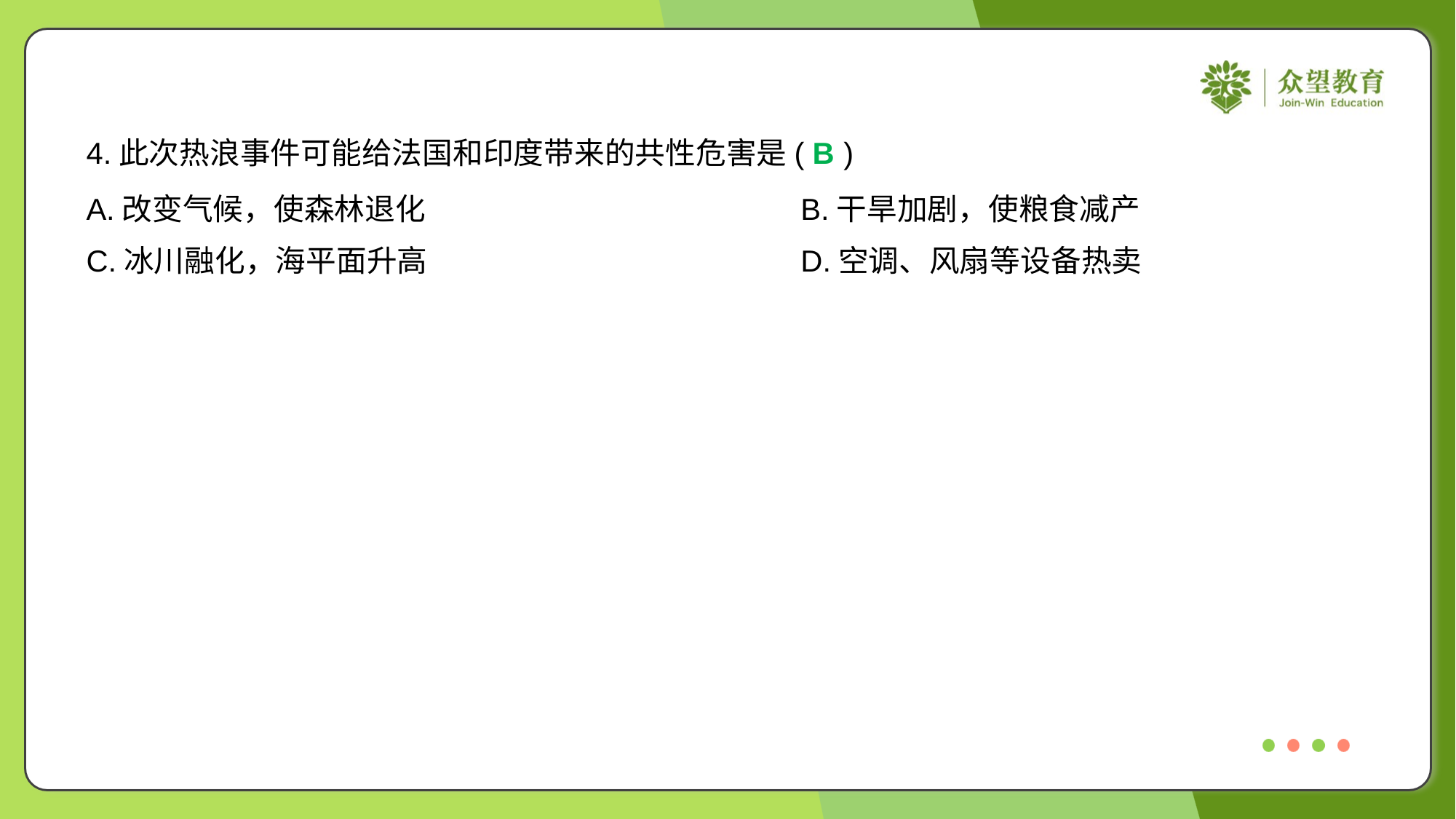

4.此次热浪事件可能给法国和印度带来的共性危害是(     )
B
A.改变气候，使森林退化	B.干旱加剧，使粮食减产
C.冰川融化，海平面升高	D.空调、风扇等设备热卖